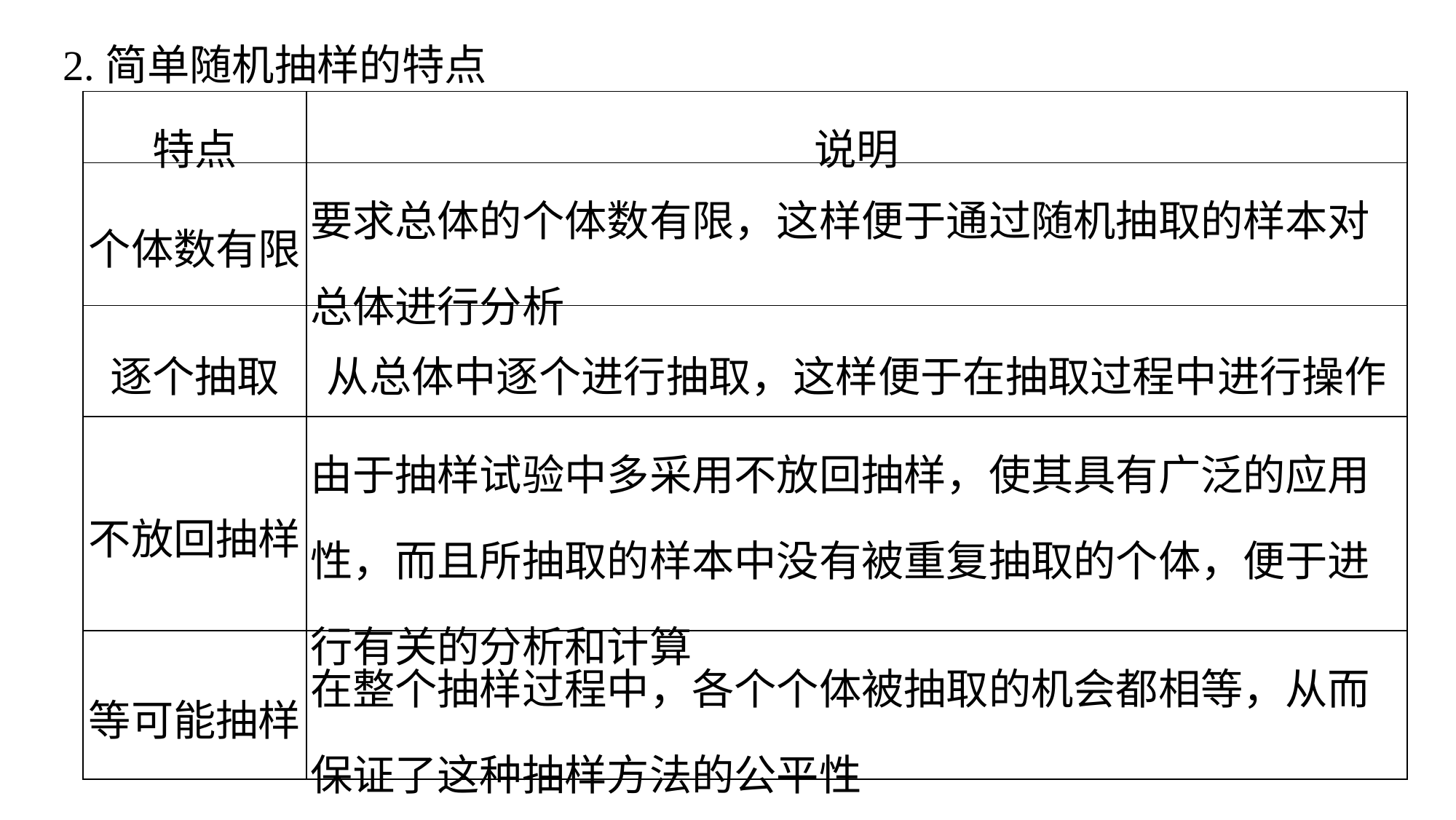

2.简单随机抽样的特点
| 特点 | 说明 |
| --- | --- |
| 个体数有限 | 要求总体的个体数有限，这样便于通过随机抽取的样本对总体进行分析 |
| 逐个抽取 | 从总体中逐个进行抽取，这样便于在抽取过程中进行操作 |
| 不放回抽样 | 由于抽样试验中多采用不放回抽样，使其具有广泛的应用性，而且所抽取的样本中没有被重复抽取的个体，便于进行有关的分析和计算 |
| 等可能抽样 | 在整个抽样过程中，各个个体被抽取的机会都相等，从而保证了这种抽样方法的公平性 |